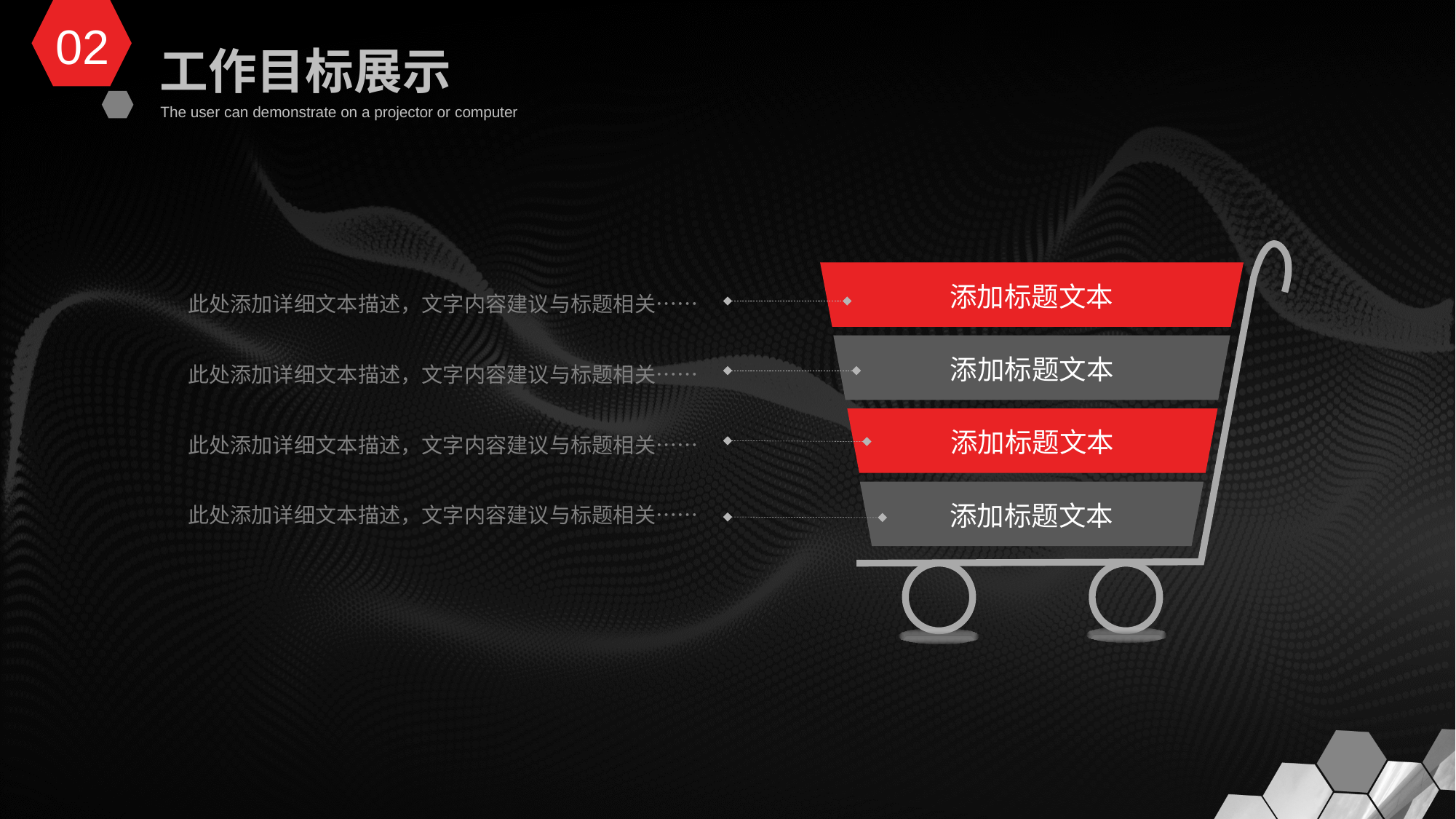

02
工作目标展示
The user can demonstrate on a projector or computer

添加标题文本
添加标题文本
添加标题文本
添加标题文本

此处添加详细文本描述，文字内容建议与标题相关……
此处添加详细文本描述，文字内容建议与标题相关……
此处添加详细文本描述，文字内容建议与标题相关……
此处添加详细文本描述，文字内容建议与标题相关……